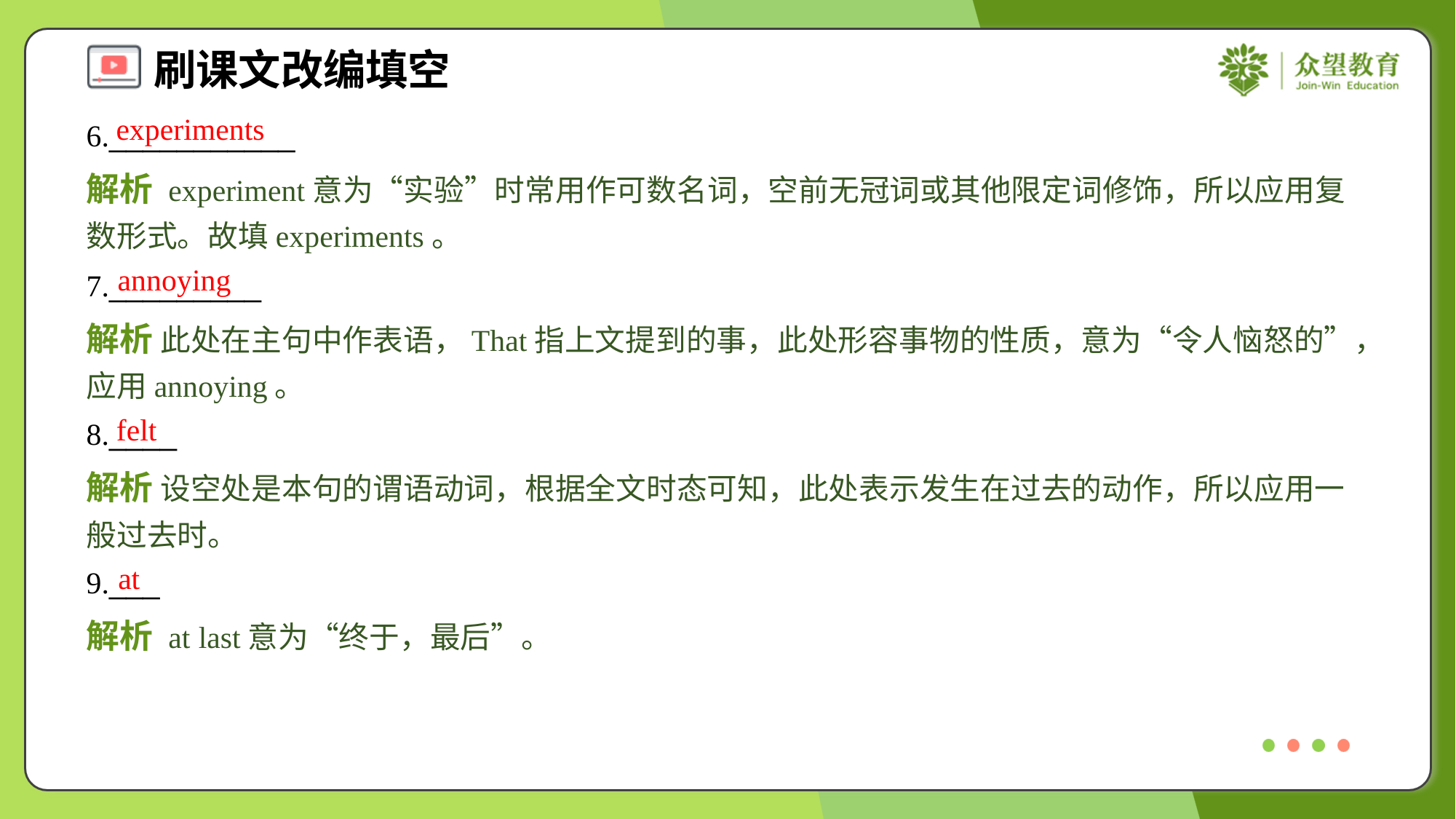

experiments
6.___________
解析 experiment意为“实验”时常用作可数名词，空前无冠词或其他限定词修饰，所以应用复数形式。故填experiments。
annoying
7._________
解析 此处在主句中作表语，That指上文提到的事，此处形容事物的性质，意为“令人恼怒的”，应用annoying。
felt
8.____
解析 设空处是本句的谓语动词，根据全文时态可知，此处表示发生在过去的动作，所以应用一般过去时。
at
9.___
解析 at last意为“终于，最后”。